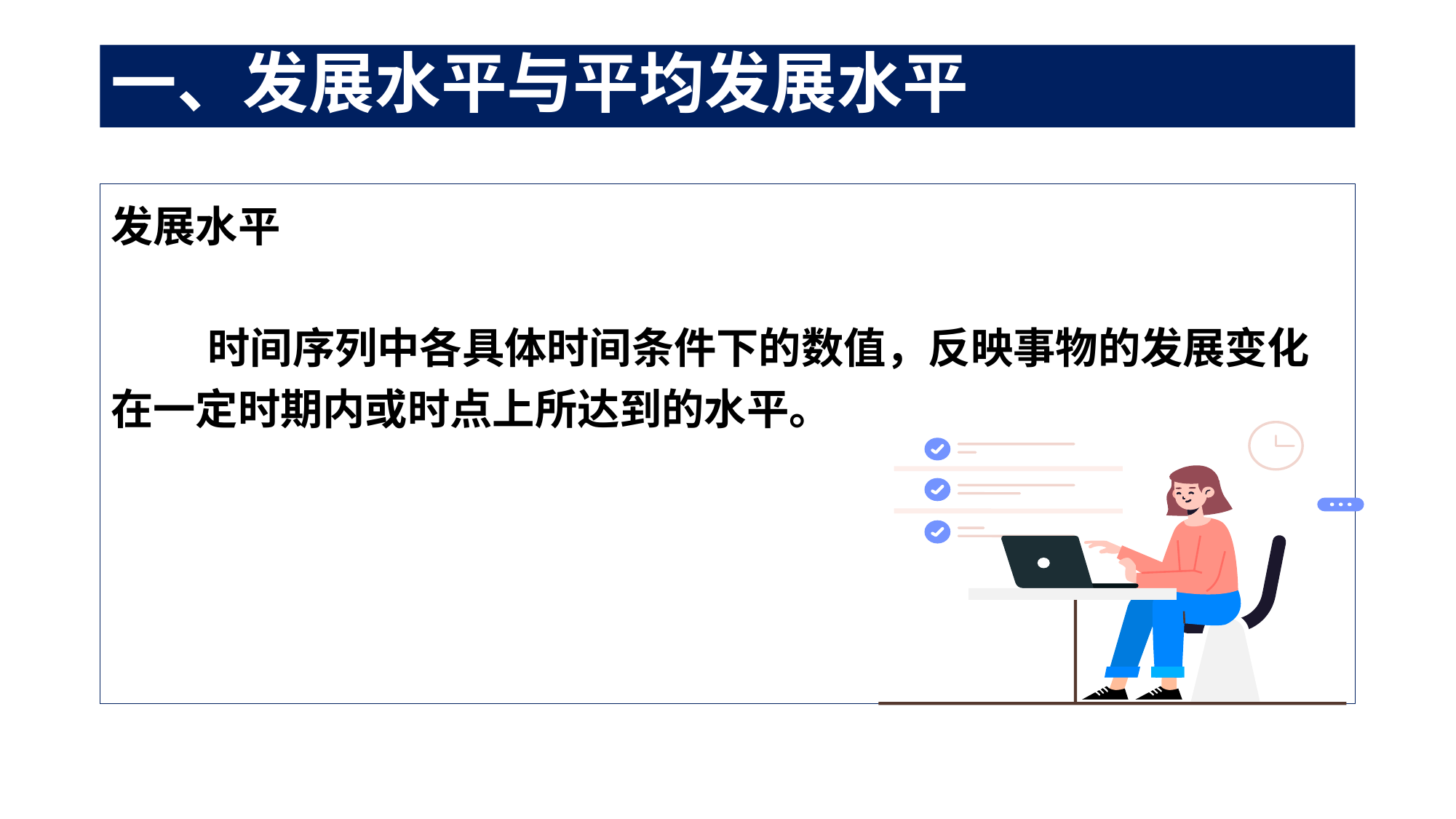

# 一、发展水平与平均发展水平
发展水平

         时间序列中各具体时间条件下的数值，反映事物的发展变化在一定时期内或时点上所达到的水平。